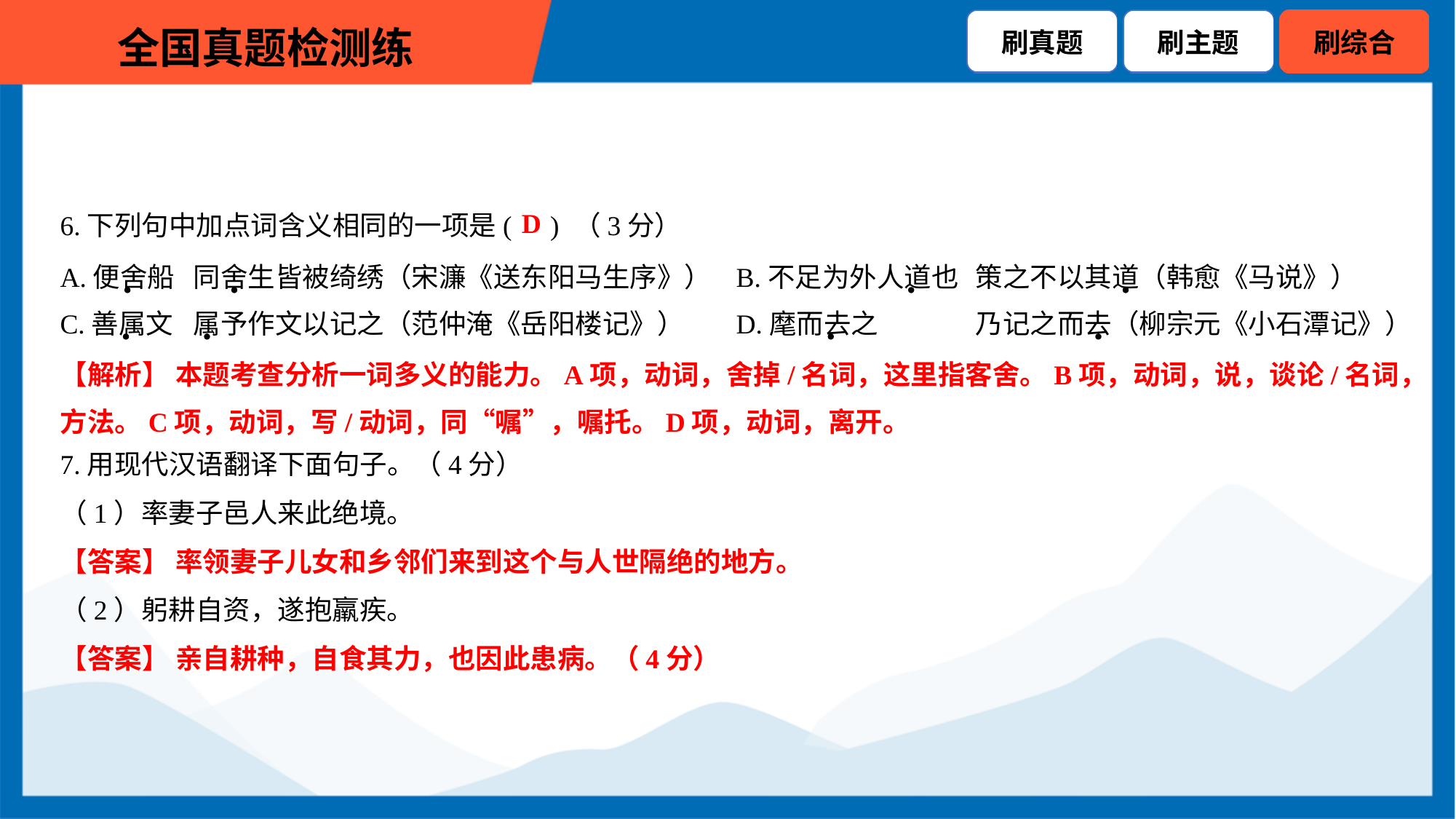

D
6.下列句中加点词含义相同的一项是(     ) （3分）
A.便舍船	同舍生皆被绮绣（宋濂《送东阳马生序》）	B.不足为外人道也	策之不以其道（韩愈《马说》）
C.善属文	属予作文以记之（范仲淹《岳阳楼记》）	D.麾而去之	乃记之而去（柳宗元《小石潭记》）

【解析】 本题考查分析一词多义的能力。A项，动词，舍掉/名词，这里指客舍。B项，动词，说，谈论/名词，
方法。C项，动词，写/动词，同“嘱”，嘱托。D项，动词，离开。
7.用现代汉语翻译下面句子。（4分）
（1）率妻子邑人来此绝境。
【答案】 率领妻子儿女和乡邻们来到这个与人世隔绝的地方。
（2）躬耕自资，遂抱羸疾。
【答案】 亲自耕种，自食其力，也因此患病。（4分）